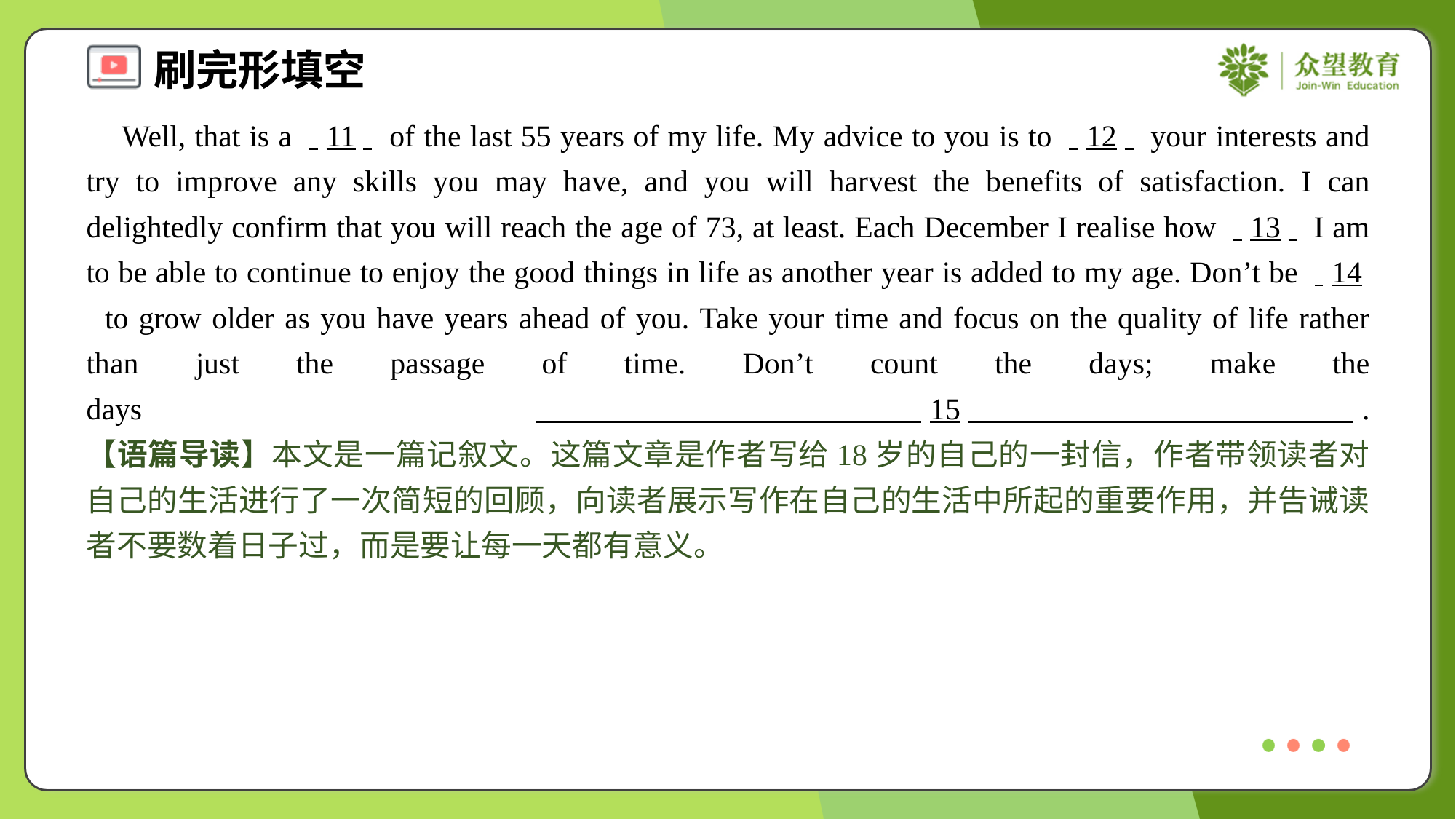

Well, that is a . .11. . of the last 55 years of my life. My advice to you is to . .12. . your interests and try to improve any skills you may have, and you will harvest the benefits of satisfaction. I can delightedly confirm that you will reach the age of 73, at least. Each December I realise how . .13. . I am to be able to continue to enjoy the good things in life as another year is added to my age. Don’t be . .14. . to grow older as you have years ahead of you. Take your time and focus on the quality of life rather than just the passage of time. Don’t count the days; make the days . .15. ..#4
【语篇导读】本文是一篇记叙文。这篇文章是作者写给18岁的自己的一封信，作者带领读者对自己的生活进行了一次简短的回顾，向读者展示写作在自己的生活中所起的重要作用，并告诫读者不要数着日子过，而是要让每一天都有意义。